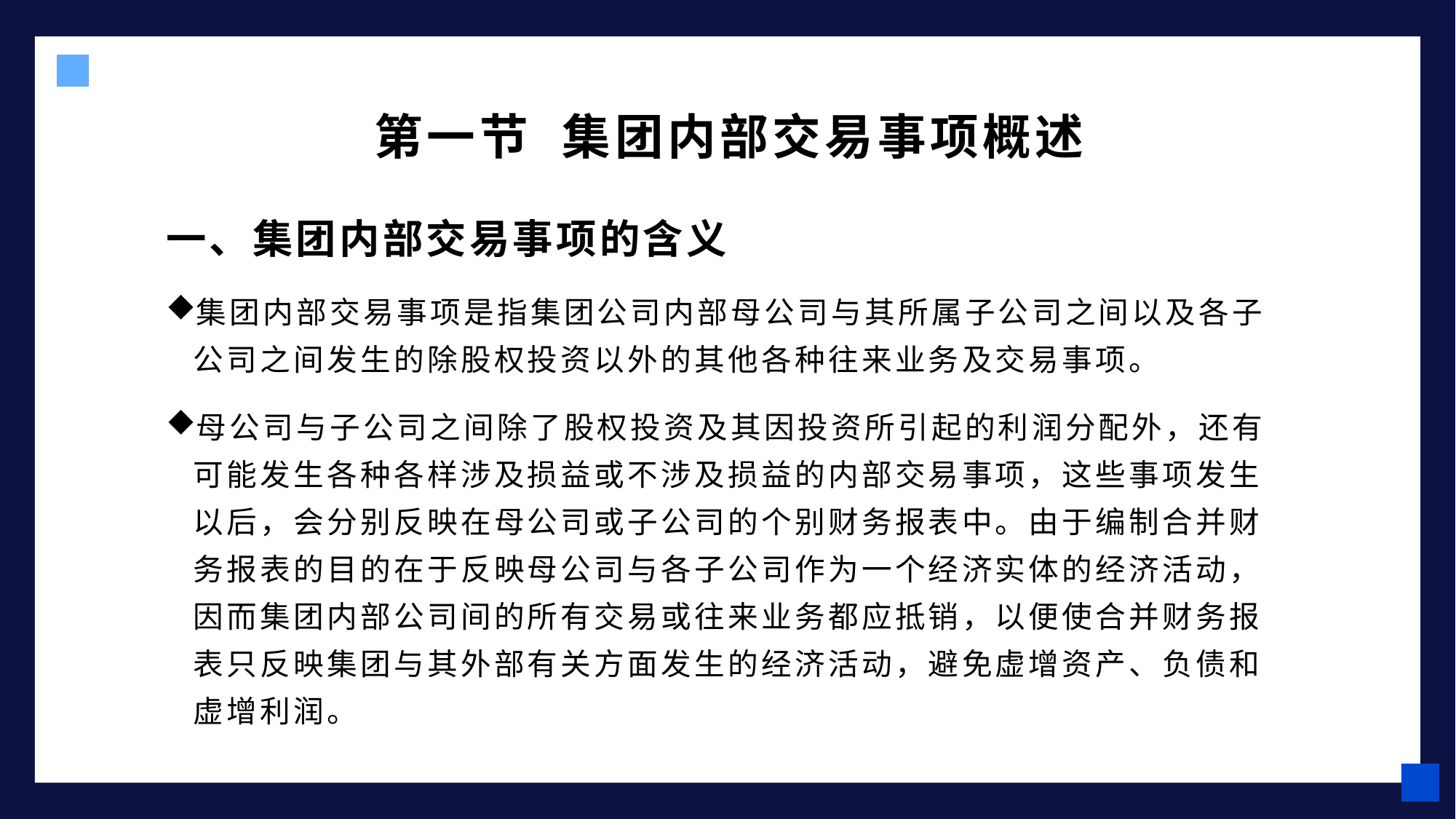

第一节  集团内部交易事项概述
一、集团内部交易事项的含义
集团内部交易事项是指集团公司内部母公司与其所属子公司之间以及各子公司之间发生的除股权投资以外的其他各种往来业务及交易事项。
母公司与子公司之间除了股权投资及其因投资所引起的利润分配外，还有可能发生各种各样涉及损益或不涉及损益的内部交易事项，这些事项发生以后，会分别反映在母公司或子公司的个别财务报表中。由于编制合并财务报表的目的在于反映母公司与各子公司作为一个经济实体的经济活动，因而集团内部公司间的所有交易或往来业务都应抵销，以便使合并财务报表只反映集团与其外部有关方面发生的经济活动，避免虚增资产、负债和虚增利润。